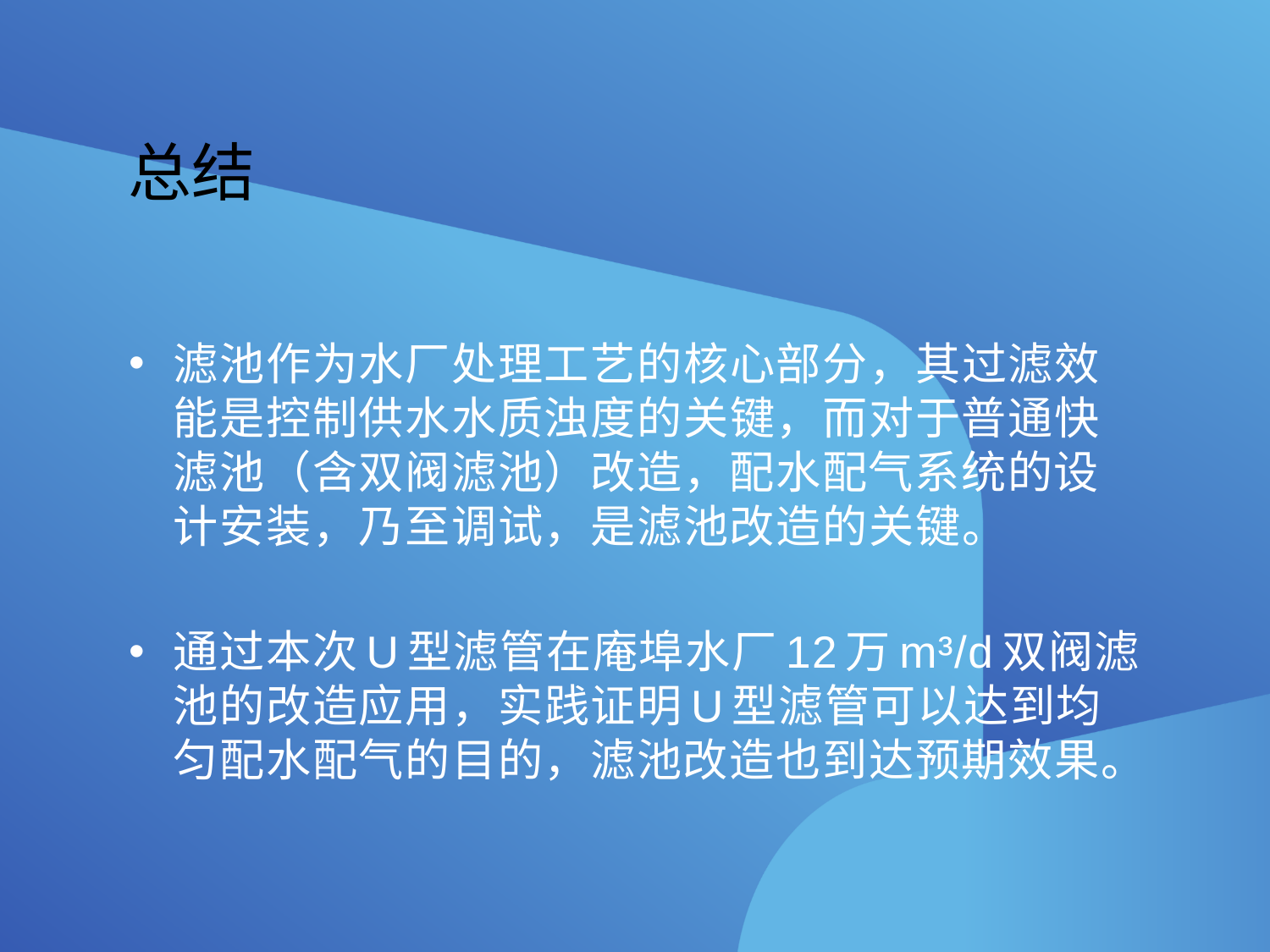

总结

滤池作为水厂处理工艺的核心部分，其过滤效能是控制供水水质浊度的关键，而对于普通快滤池（含双阀滤池）改造，配水配气系统的设计安装，乃至调试，是滤池改造的关键。

通过本次U型滤管在庵埠水厂12万m³/d双阀滤池的改造应用，实践证明U型滤管可以达到均匀配水配气的目的，滤池改造也到达预期效果。